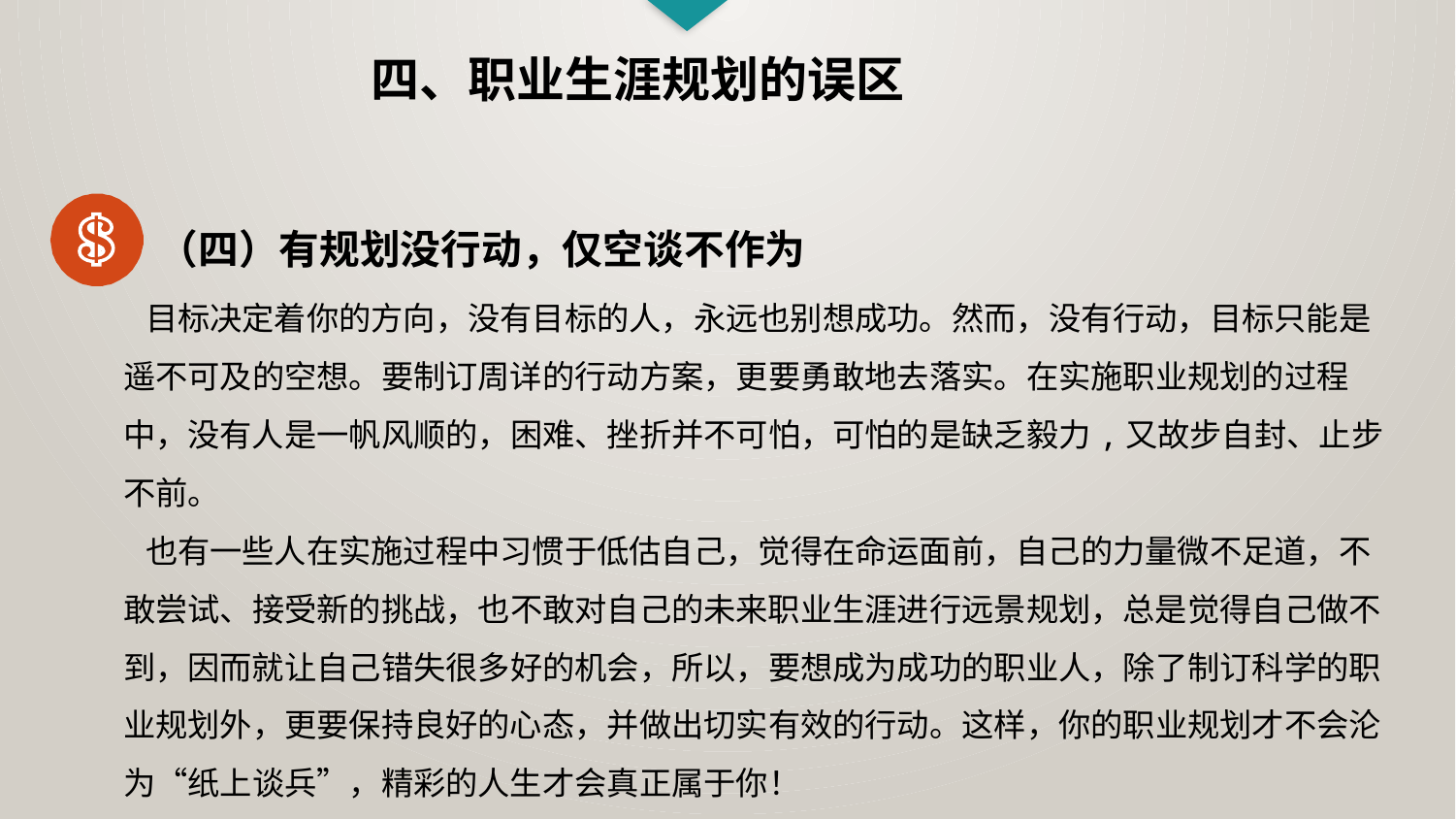

四、职业生涯规划的误区
（四）有规划没行动，仅空谈不作为

  目标决定着你的方向，没有目标的人，永远也别想成功。然而，没有行动，目标只能是遥不可及的空想。要制订周详的行动方案，更要勇敢地去落实。在实施职业规划的过程中，没有人是一帆风顺的，困难、挫折并不可怕，可怕的是缺乏毅力,又故步自封、止步不前。
  也有一些人在实施过程中习惯于低估自己，觉得在命运面前，自己的力量微不足道，不敢尝试、接受新的挑战，也不敢对自己的未来职业生涯进行远景规划，总是觉得自己做不到，因而就让自己错失很多好的机会，所以，要想成为成功的职业人，除了制订科学的职业规划外，更要保持良好的心态，并做出切实有效的行动。这样，你的职业规划才不会沦为“纸上谈兵”，精彩的人生才会真正属于你！
40